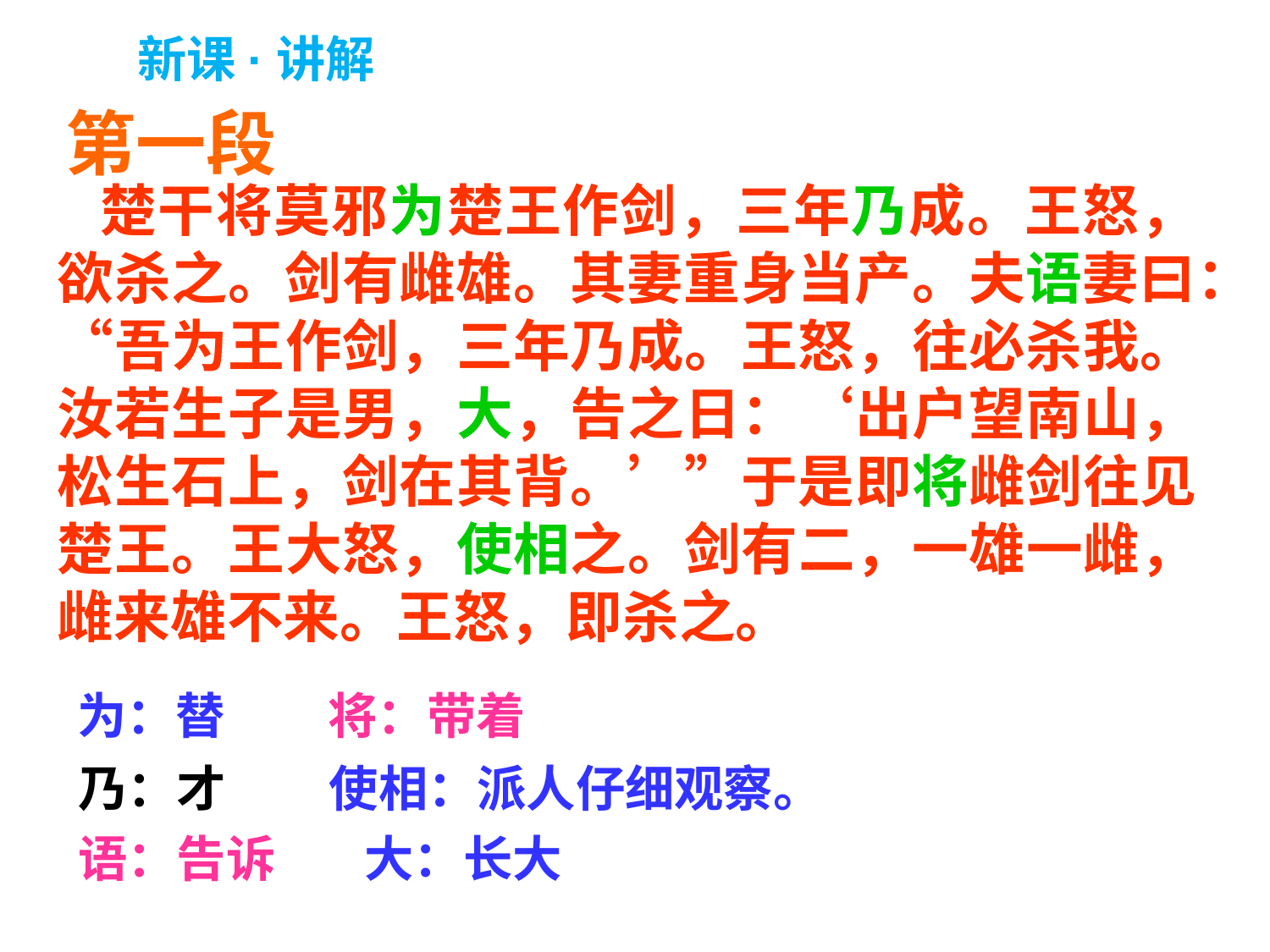

新课·讲解
第一段
  楚干将莫邪为楚王作剑，三年乃成。王怒，欲杀之。剑有雌雄。其妻重身当产。夫语妻曰：“吾为王作剑，三年乃成。王怒，往必杀我。汝若生子是男，大，告之日：‘出户望南山，松生石上，剑在其背。’”于是即将雌剑往见楚王。王大怒，使相之。剑有二，一雄一雌，雌来雄不来。王怒，即杀之。
为：替
将：带着
乃：才
使相：派人仔细观察。
大：长大
语：告诉